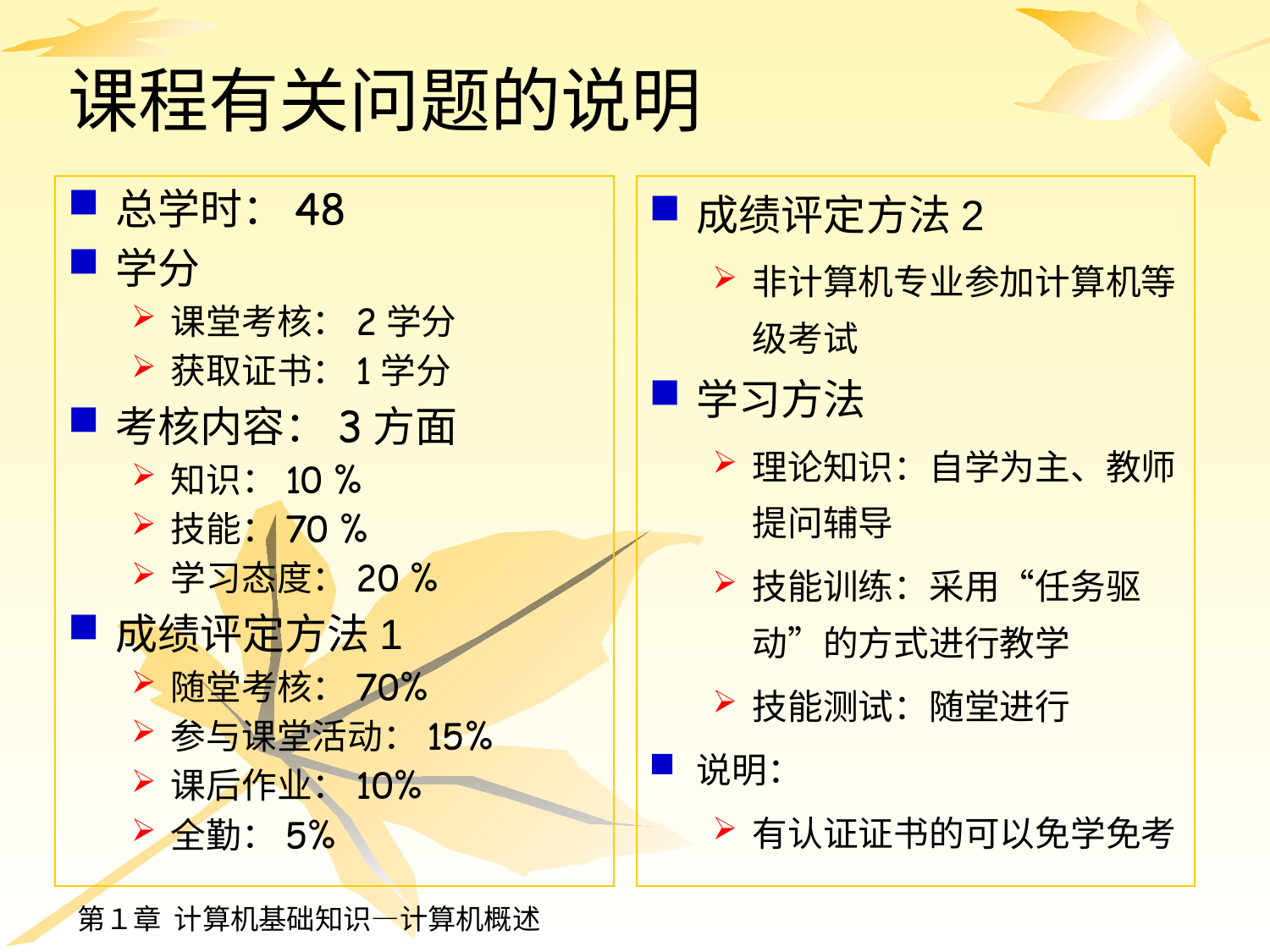

# 课程有关问题的说明
总学时：48
学分
课堂考核：2学分
获取证书：1学分
考核内容：3方面
知识：10 %
技能：70 %
学习态度：20 %
成绩评定方法1
随堂考核：70%
参与课堂活动：15%
课后作业：10%
全勤：5%

成绩评定方法2
非计算机专业参加计算机等级考试
学习方法
理论知识：自学为主、教师提问辅导
技能训练：采用“任务驱动”的方式进行教学
技能测试：随堂进行
说明：
有认证证书的可以免学免考